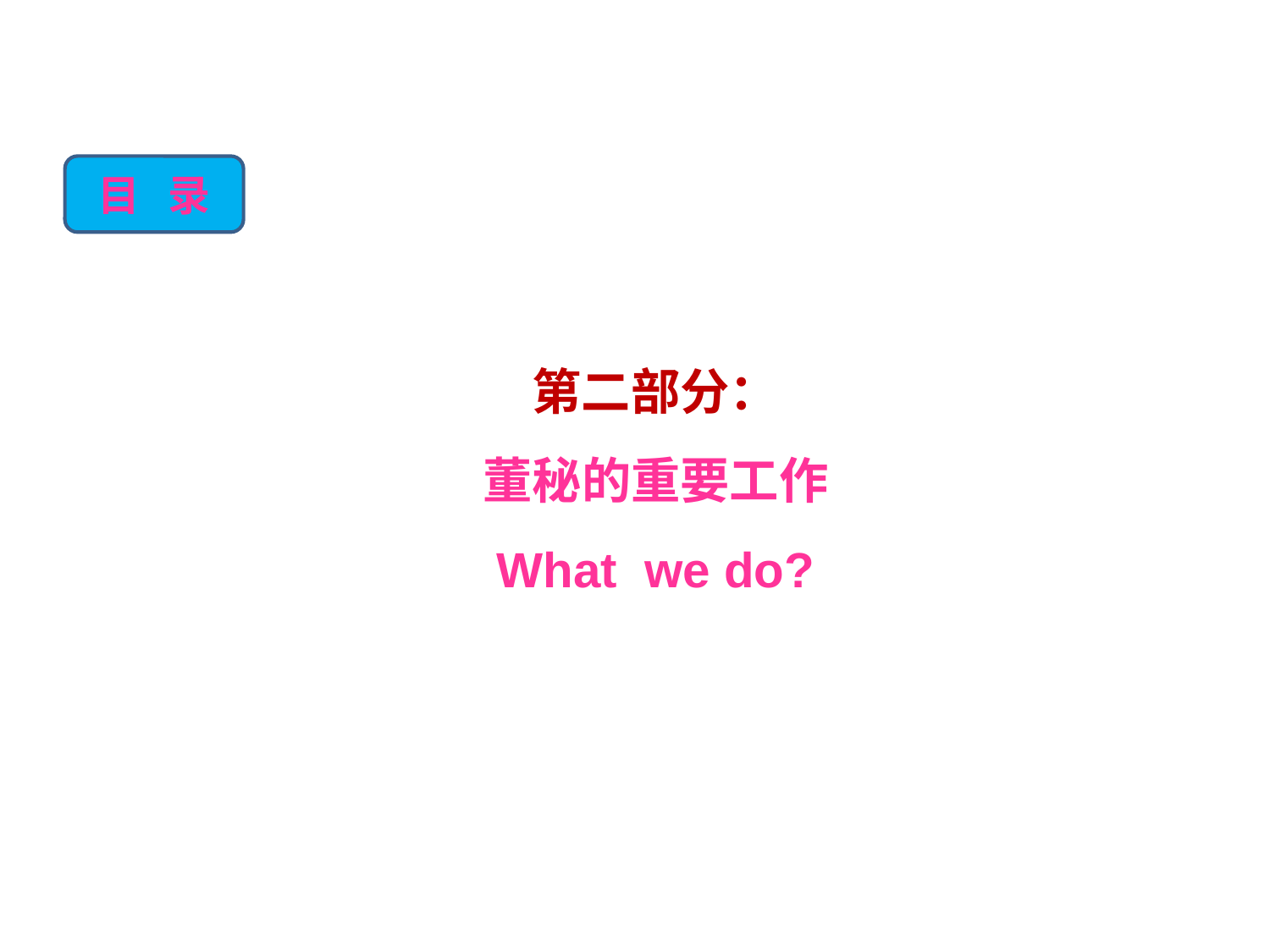

目   录
第二部分：
董秘的重要工作
What  we do?